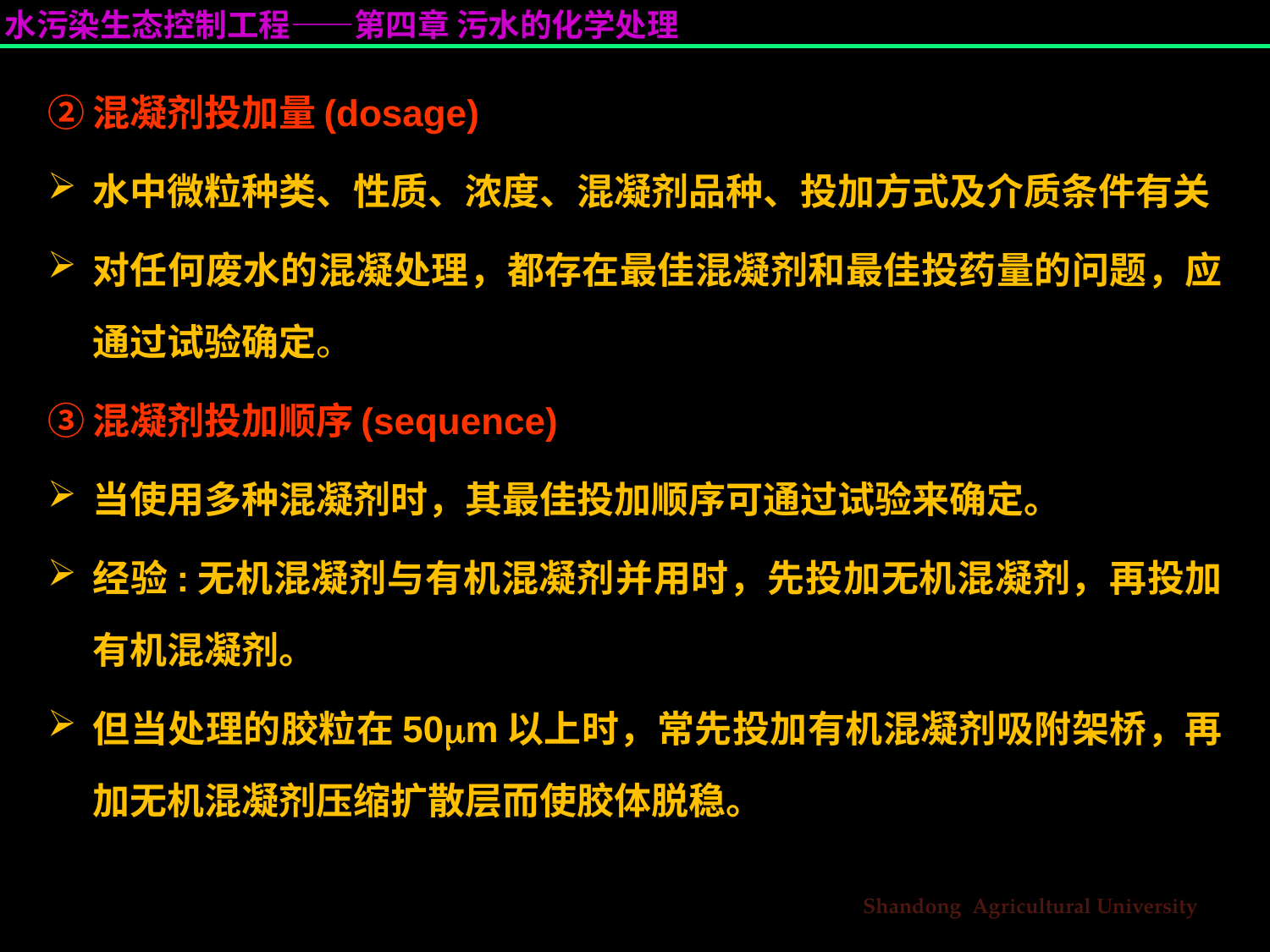

②混凝剂投加量(dosage)
水中微粒种类、性质、浓度、混凝剂品种、投加方式及介质条件有关
对任何废水的混凝处理，都存在最佳混凝剂和最佳投药量的问题，应通过试验确定。
③混凝剂投加顺序(sequence)
当使用多种混凝剂时，其最佳投加顺序可通过试验来确定。
经验:无机混凝剂与有机混凝剂并用时，先投加无机混凝剂，再投加有机混凝剂。
但当处理的胶粒在50μm以上时，常先投加有机混凝剂吸附架桥，再加无机混凝剂压缩扩散层而使胶体脱稳。